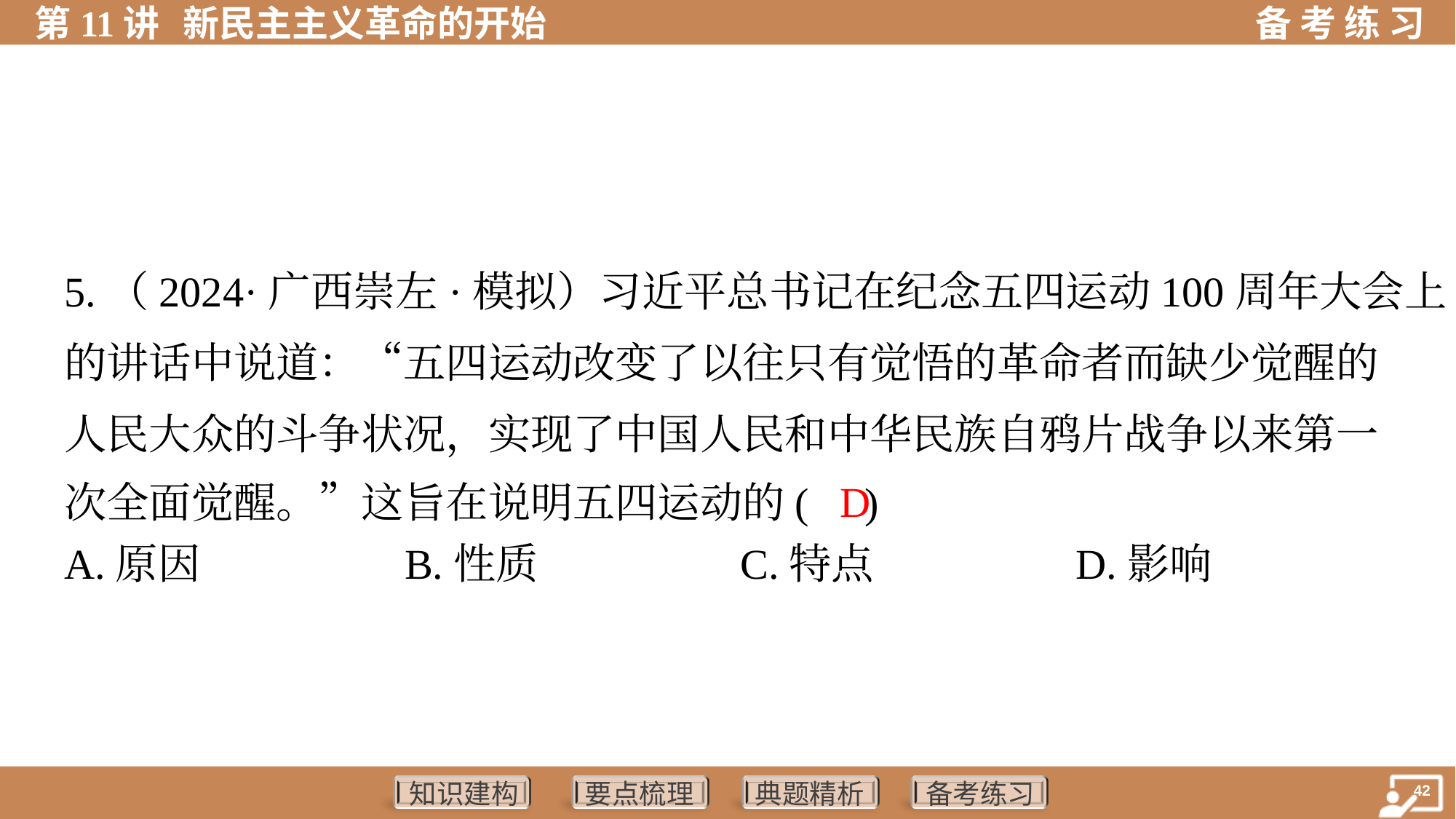

5.（2024·广西崇左·模拟）习近平总书记在纪念五四运动100周年大会上
的讲话中说道：“五四运动改变了以往只有觉悟的革命者而缺少觉醒的
人民大众的斗争状况，实现了中国人民和中华民族自鸦片战争以来第一
次全面觉醒。”这旨在说明五四运动的(     )
D
A.原因	B.性质	C.特点	D.影响